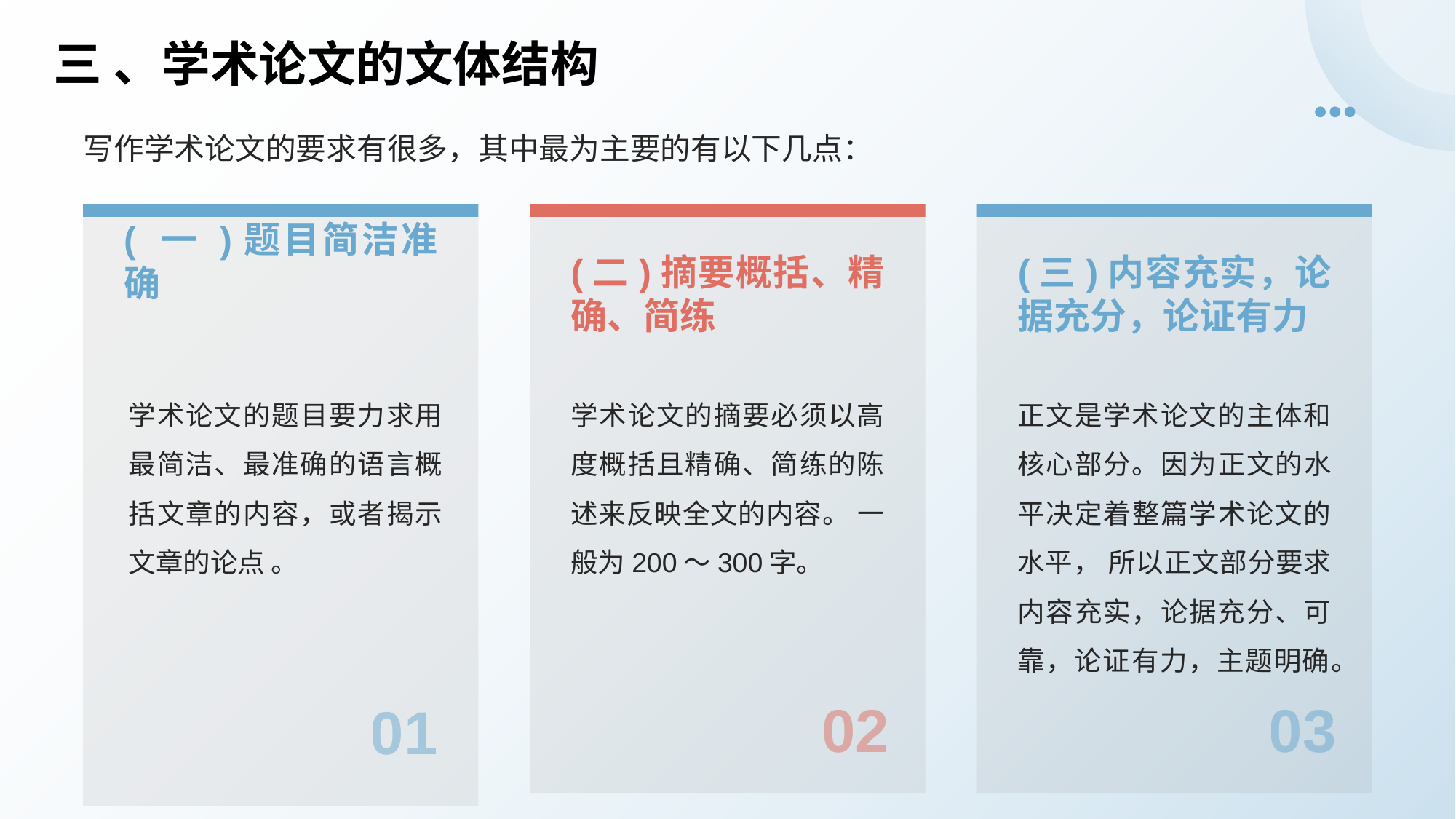

# 三 、学术论文的文体结构
写作学术论文的要求有很多，其中最为主要的有以下几点：

(二)摘要概括、精确、简练
(三)内容充实，论据充分，论证有力
( 一 )题目简洁准确
学术论文的题目要力求用最简洁、最准确的语言概括文章的内容，或者揭示文章的论点 。
学术论文的摘要必须以高度概括且精确、简练的陈述来反映全文的内容。 一般为200～300字。
正文是学术论文的主体和核心部分。因为正文的水平决定着整篇学术论文的水平， 所以正文部分要求内容充实，论据充分、可靠，论证有力，主题明确。
02
03
01